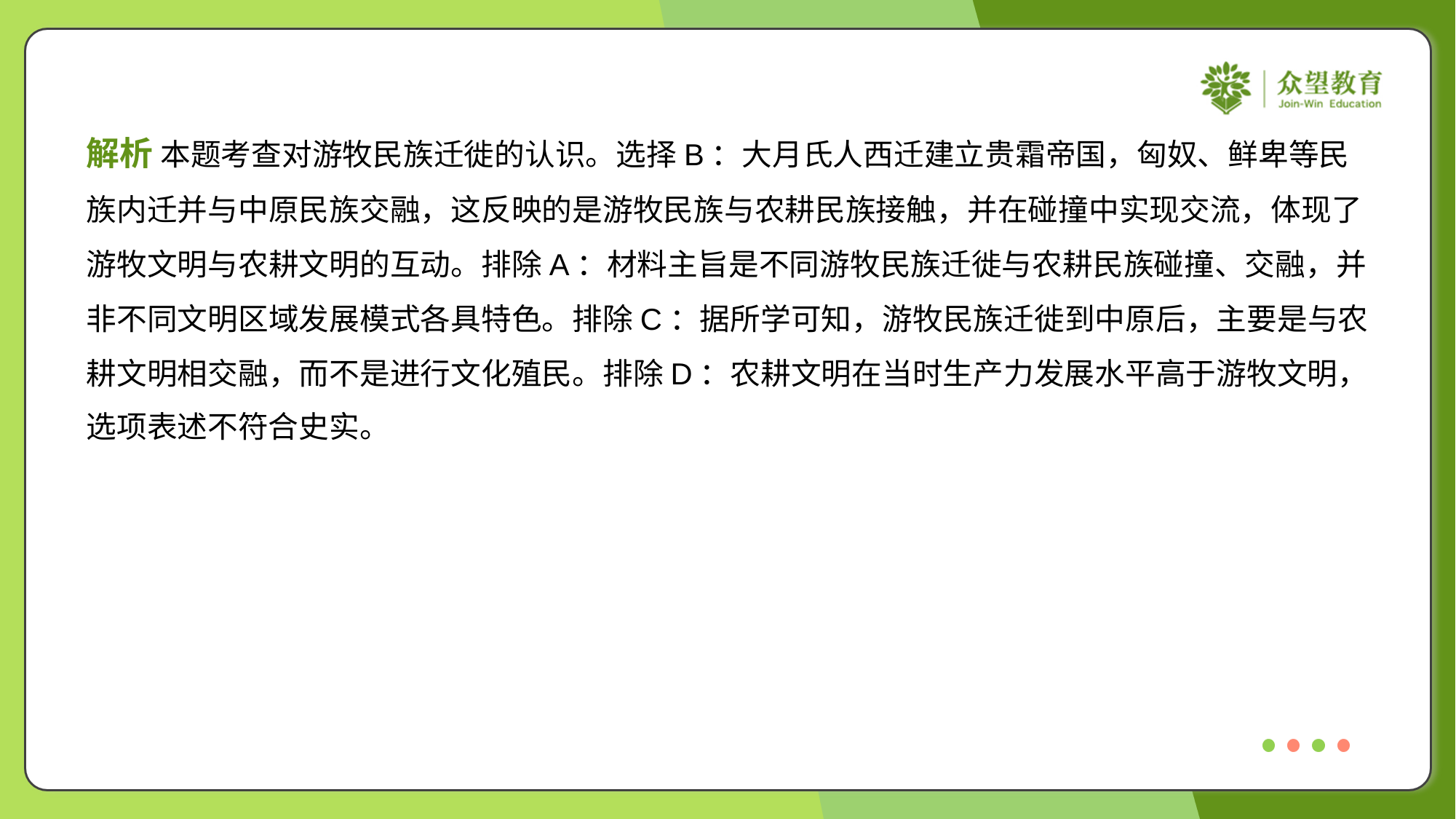

解析 本题考查对游牧民族迁徙的认识。选择B：大月氏人西迁建立贵霜帝国，匈奴、鲜卑等民
族内迁并与中原民族交融，这反映的是游牧民族与农耕民族接触，并在碰撞中实现交流，体现了
游牧文明与农耕文明的互动。排除A：材料主旨是不同游牧民族迁徙与农耕民族碰撞、交融，并
非不同文明区域发展模式各具特色。排除C：据所学可知，游牧民族迁徙到中原后，主要是与农
耕文明相交融，而不是进行文化殖民。排除D：农耕文明在当时生产力发展水平高于游牧文明，
选项表述不符合史实。